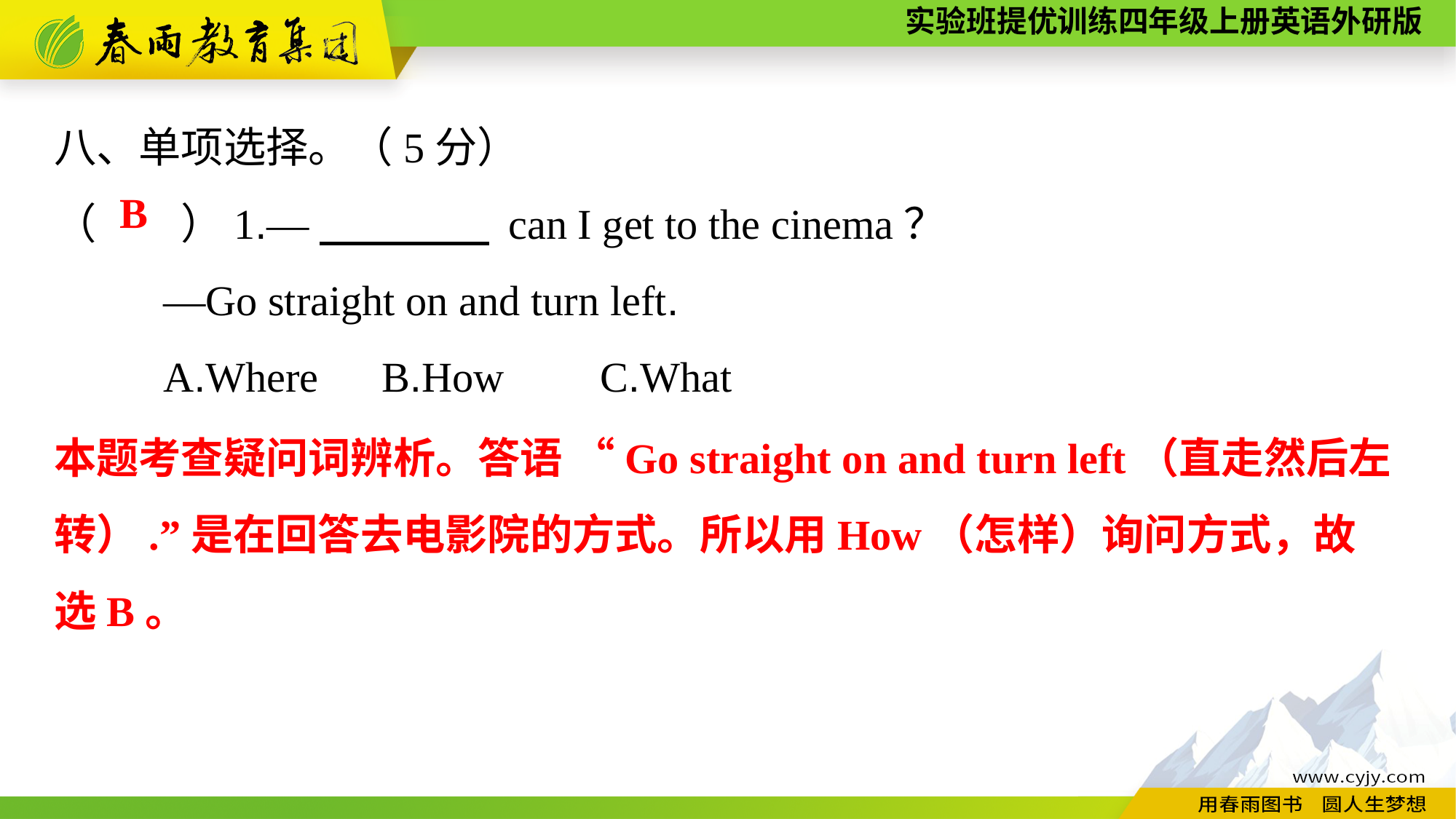

八、单项选择。（5分）
（　　）1.—　　　　 can I get to the cinema？
	—Go straight on and turn left.
	A.Where	B.How	C.What

B
本题考查疑问词辨析。答语 “Go straight on and turn left（直走然后左转）.”是在回答去电影院的方式。所以用How（怎样）询问方式，故
选B。